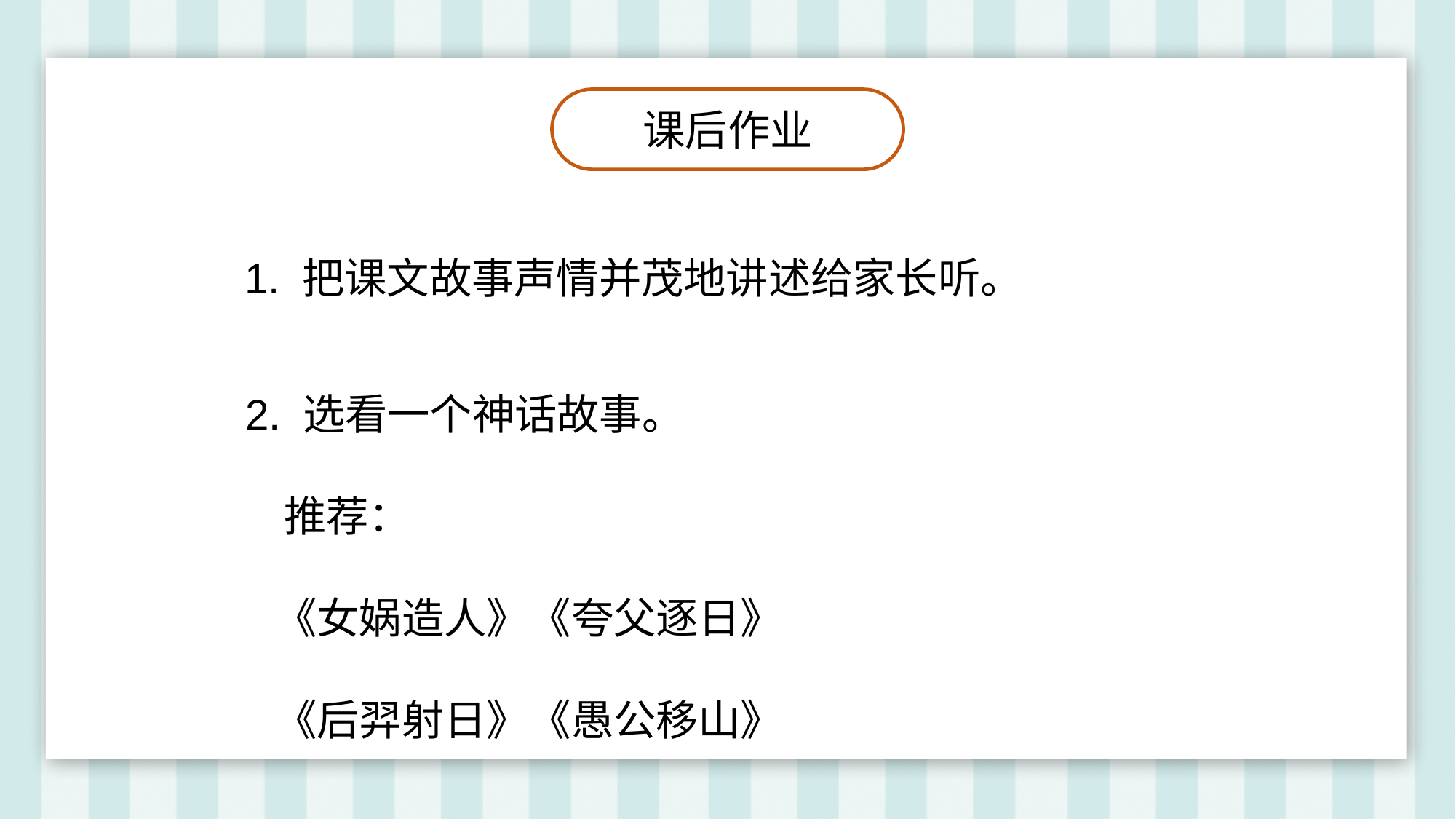

课后作业
1. 把课文故事声情并茂地讲述给家长听。
2. 选看一个神话故事。
   推荐：
  《女娲造人》《夸父逐日》
  《后羿射日》《愚公移山》